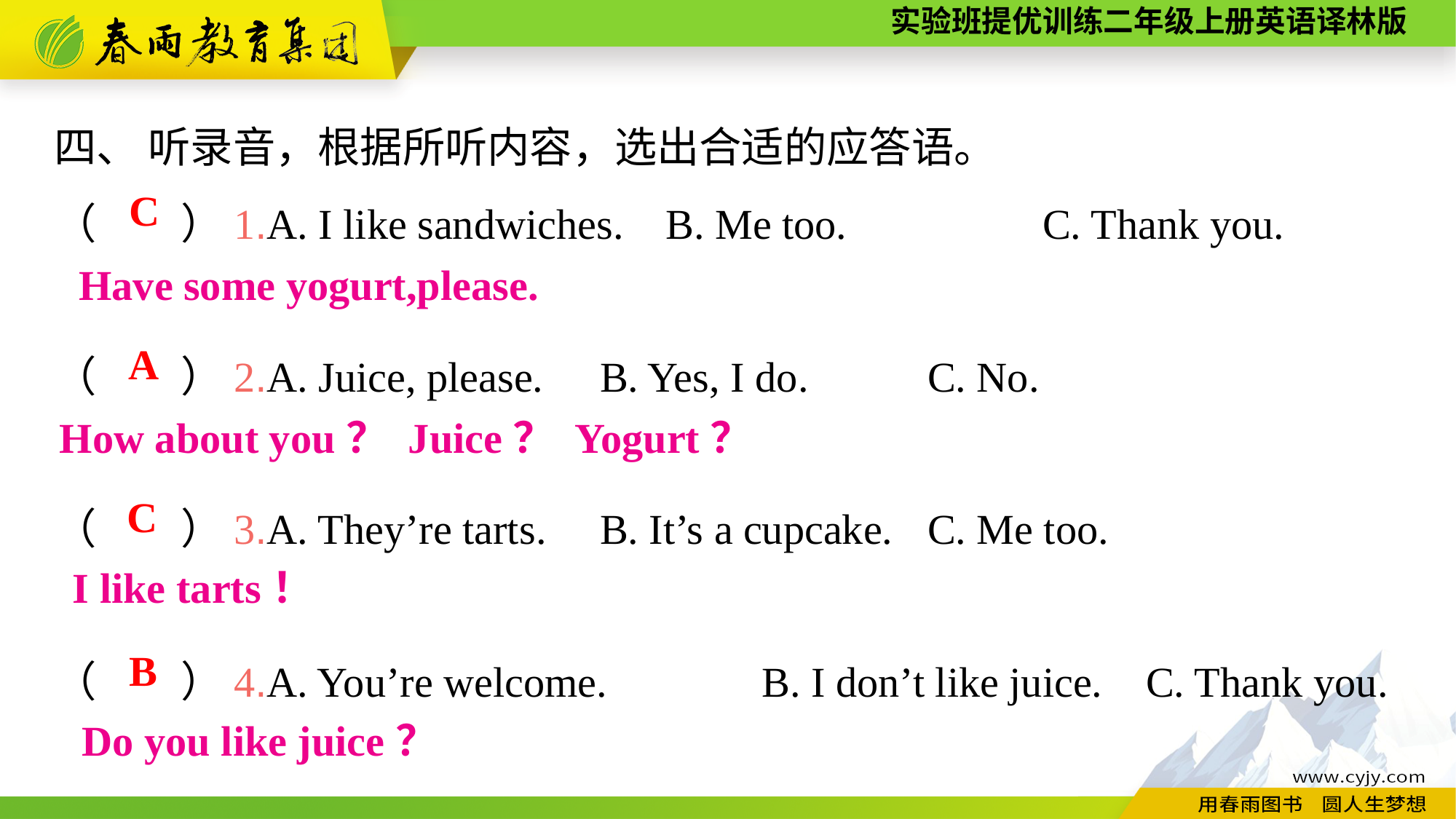

四、 听录音，根据所听内容，选出合适的应答语。
（　　）1.A. I like sandwiches.    B. Me too.　              C. Thank you.

（　　）2.A. Juice, please.	B. Yes, I do.		C. No.

（　　）3.A. They’re tarts.	B. It’s a cupcake.	C. Me too.

（　　）4.A. You’re welcome.	　B. I don’t like juice.	C. Thank you.
C
Have some yogurt,please.
A
How about you？ Juice？ Yogurt？
C
I like tarts！
B
Do you like juice？